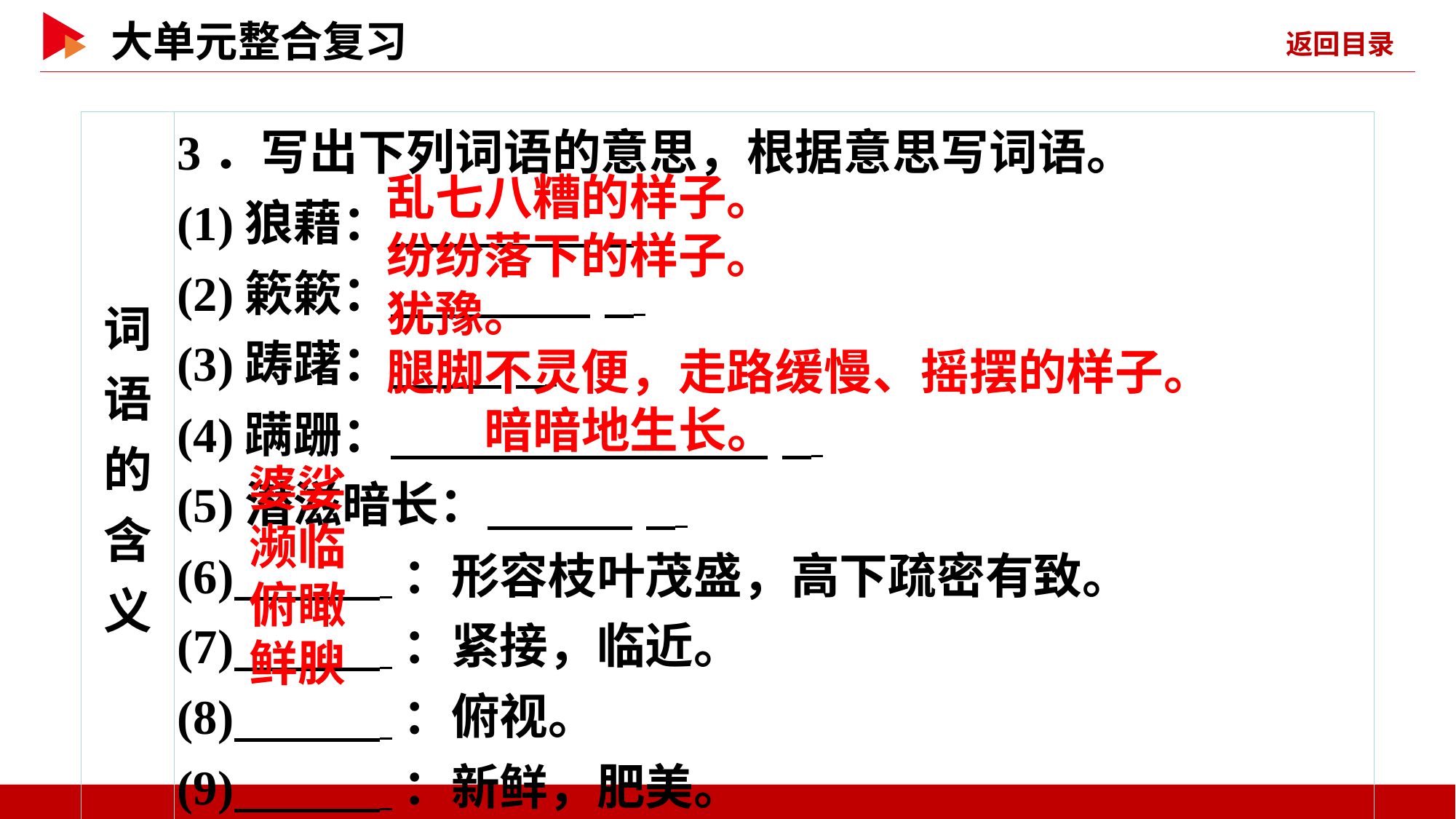

| 词语的 含义 | 3．写出下列词语的意思，根据意思写词语。 (1)狼藉： \_ (2)簌簌： \_ (3)踌躇： \_ (4)蹒跚： \_ (5)潜滋暗长： \_ (6) ：形容枝叶茂盛，高下疏密有致。 (7) ：紧接，临近。 (8) ：俯视。 (9) ：新鲜，肥美。 |
| --- | --- |
乱七八糟的样子。
纷纷落下的样子。
犹豫。
腿脚不灵便，走路缓慢、摇摆的样子。
暗暗地生长。
婆娑
濒临
俯瞰
鲜腴